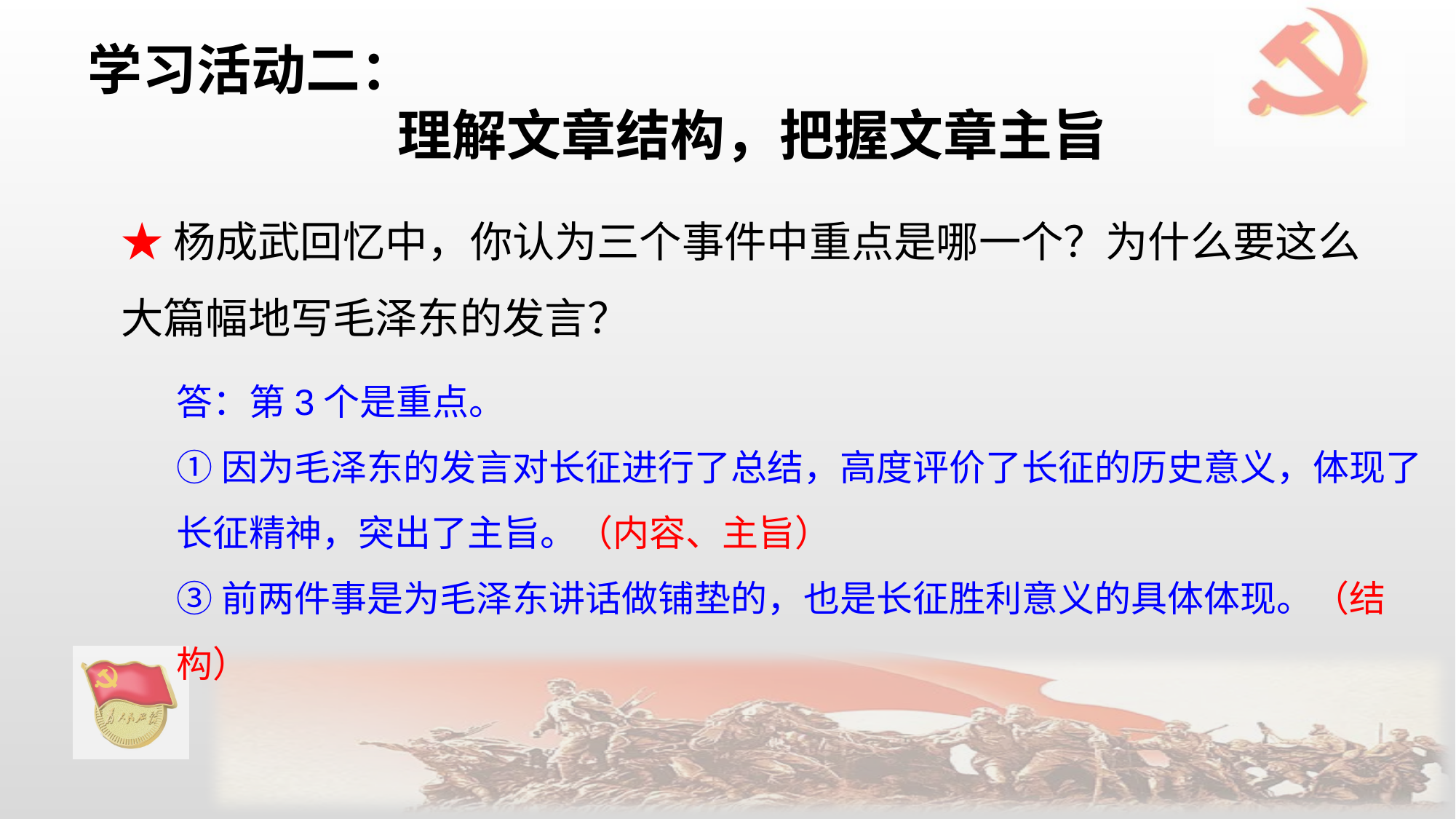

学习活动二：
                        理解文章结构，把握文章主旨
★杨成武回忆中，你认为三个事件中重点是哪一个？为什么要这么大篇幅地写毛泽东的发言？
答：第3个是重点。
①因为毛泽东的发言对长征进行了总结，高度评价了长征的历史意义，体现了长征精神，突出了主旨。（内容、主旨）
③前两件事是为毛泽东讲话做铺垫的，也是长征胜利意义的具体体现。（结构）